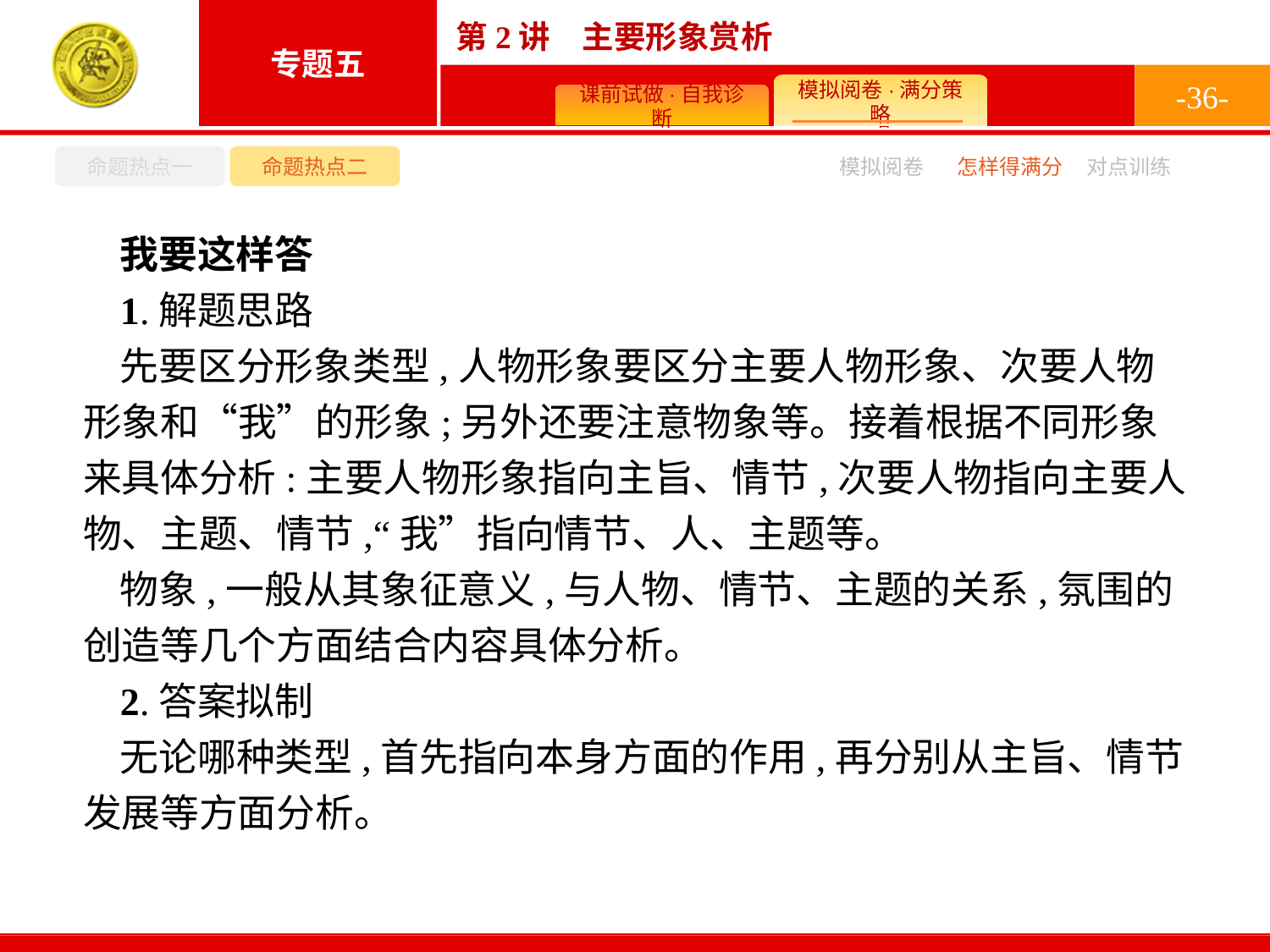

-36-
命题热点一
命题热点二
怎样得满分
模拟阅卷
对点训练
我要这样答
1.解题思路
先要区分形象类型,人物形象要区分主要人物形象、次要人物形象和“我”的形象;另外还要注意物象等。接着根据不同形象来具体分析:主要人物形象指向主旨、情节,次要人物指向主要人物、主题、情节,“我”指向情节、人、主题等。
物象,一般从其象征意义,与人物、情节、主题的关系,氛围的创造等几个方面结合内容具体分析。
2.答案拟制
无论哪种类型,首先指向本身方面的作用,再分别从主旨、情节发展等方面分析。